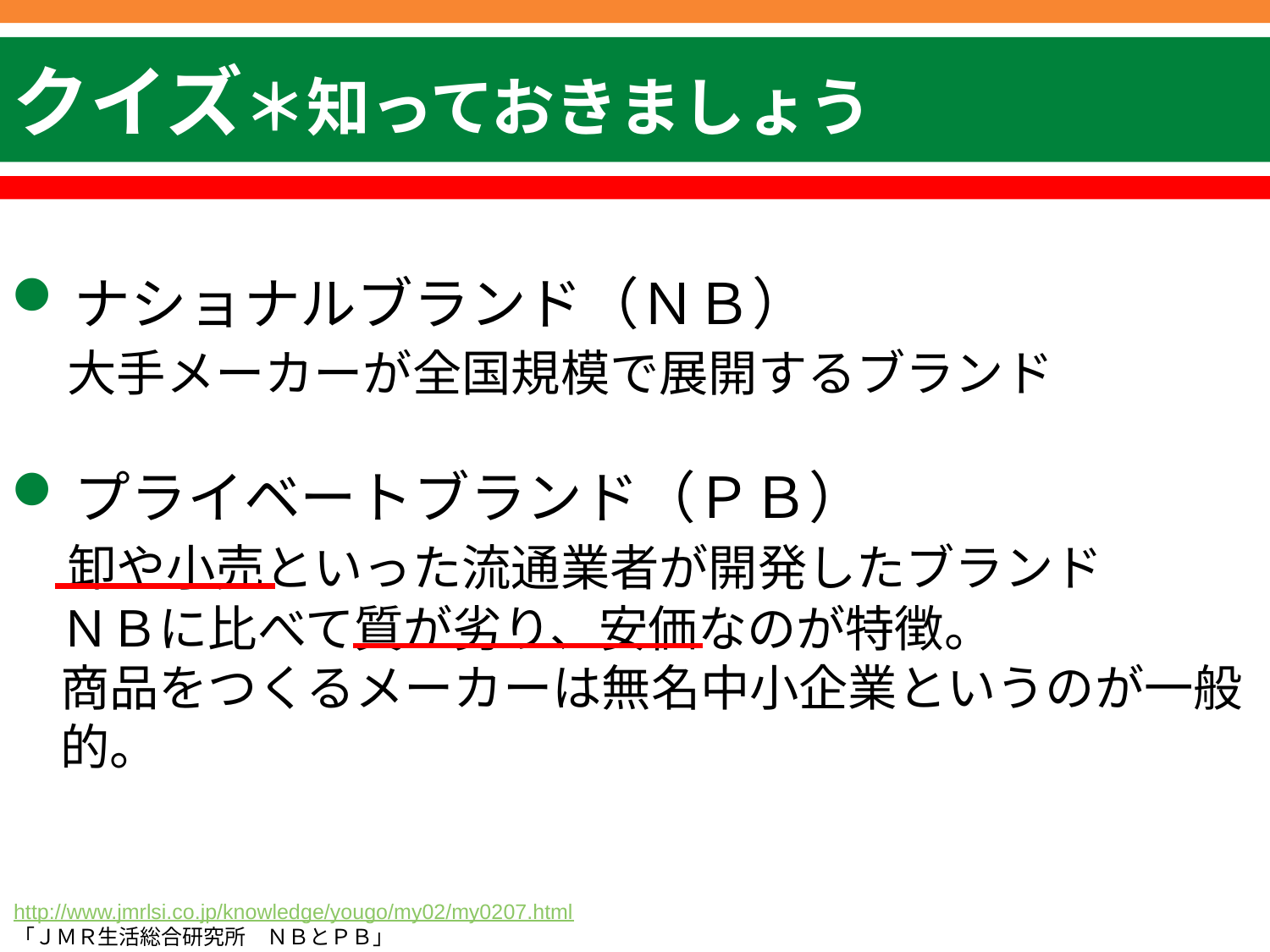

クイズ＊知っておきましょう

ナショナルブランド（ＮＢ）
　大手メーカーが全国規模で展開するブランド

プライベートブランド（ＰＢ）
　卸や小売といった流通業者が開発したブランド
　ＮＢに比べて質が劣り、安価なのが特徴。
　商品をつくるメーカーは無名中小企業というのが一般
　的。
http://www.jmrlsi.co.jp/knowledge/yougo/my02/my0207.html
「ＪＭＲ生活総合研究所　ＮＢとＰＢ」